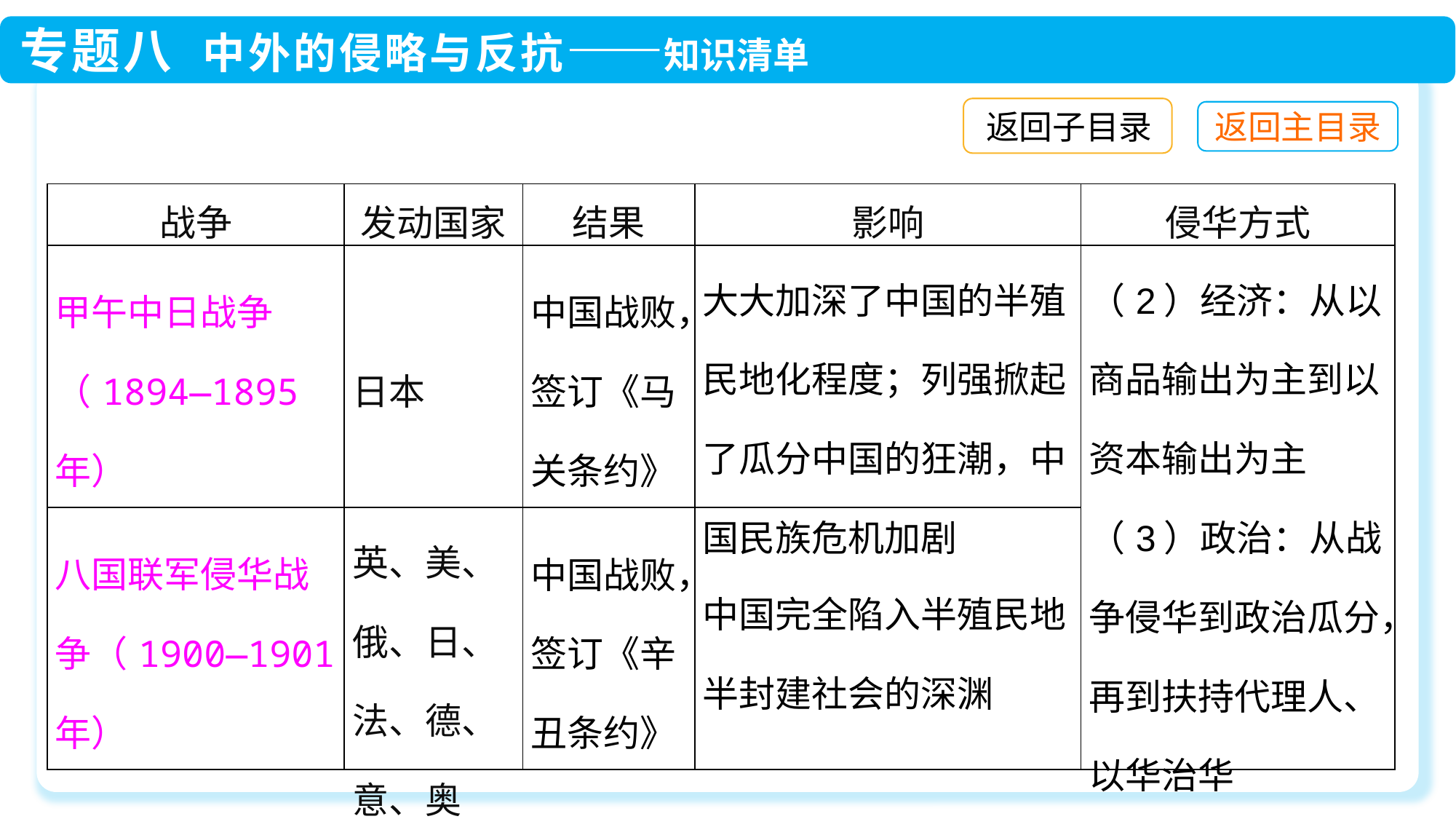

返回子目录
| 战争 | 发动国家 | 结果 | 影响 | 侵华方式 |
| --- | --- | --- | --- | --- |
| 甲午中日战争（1894—1895年） | 日本 | 中国战败，签订《马关条约》 | 大大加深了中国的半殖民地化程度；列强掀起了瓜分中国的狂潮，中国民族危机加剧 | （2）经济：从以商品输出为主到以资本输出为主 （3）政治：从战争侵华到政治瓜分，再到扶持代理人、以华治华 |
| 八国联军侵华战争（1900—1901年） | 英、美、俄、日、法、德、意、奥 | 中国战败，签订《辛丑条约》 | 中国完全陷入半殖民地半封建社会的深渊 |  |